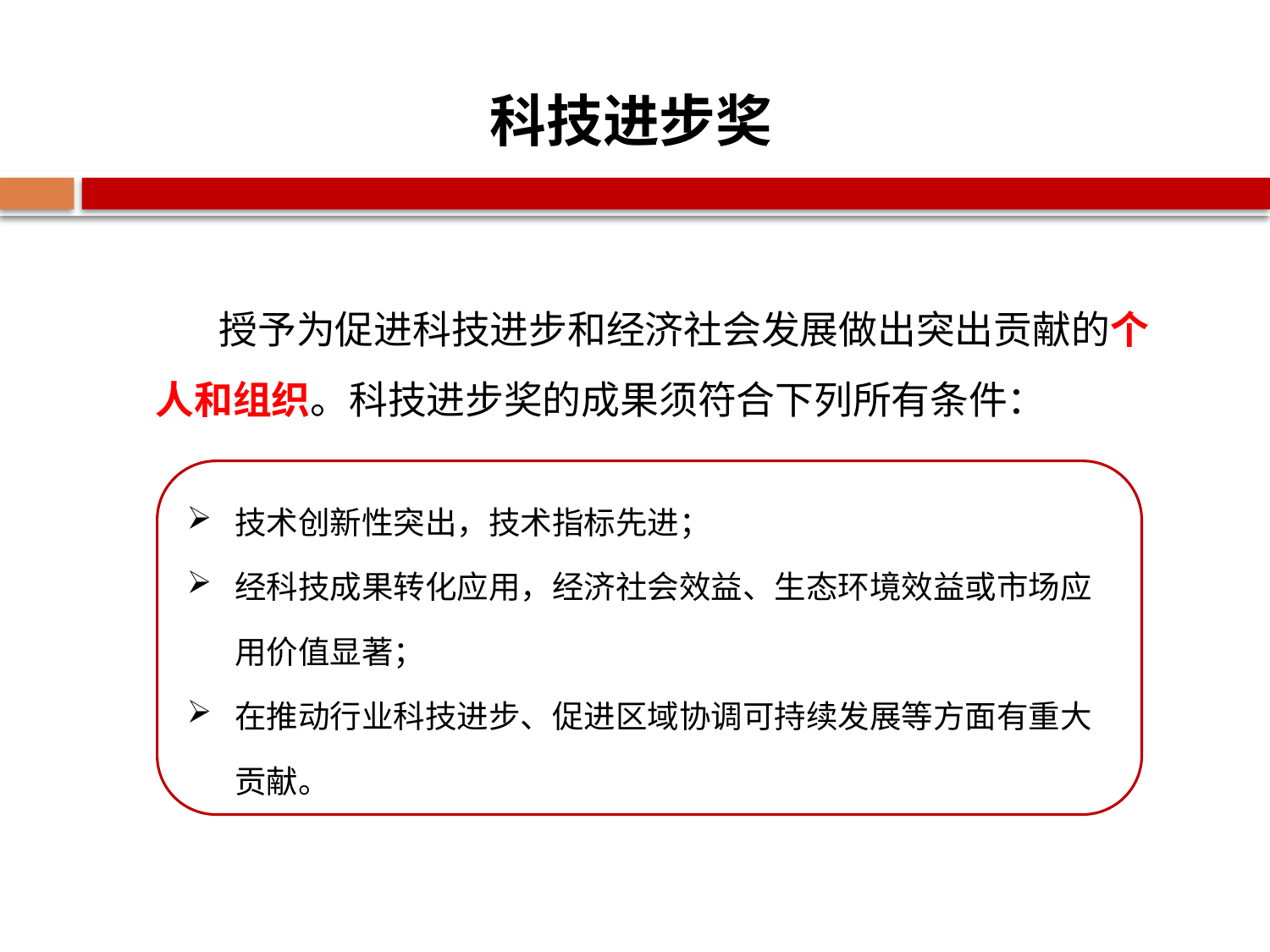

科技进步奖
授予为促进科技进步和经济社会发展做出突出贡献的个人和组织。科技进步奖的成果须符合下列所有条件：

技术创新性突出，技术指标先进；
经科技成果转化应用，经济社会效益、生态环境效益或市场应用价值显著；
在推动行业科技进步、促进区域协调可持续发展等方面有重大贡献。